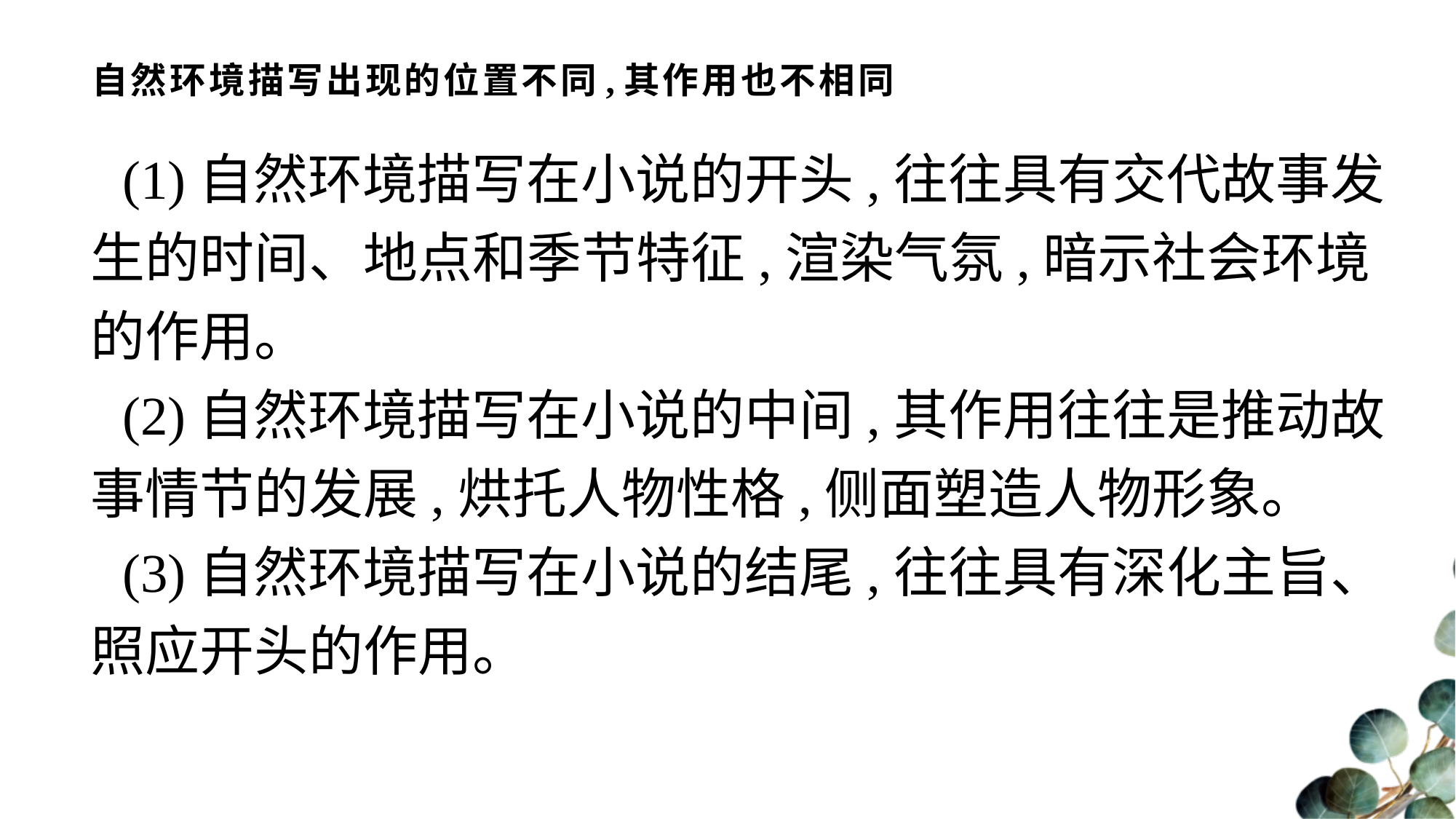

# 自然环境描写出现的位置不同,其作用也不相同
(1)自然环境描写在小说的开头,往往具有交代故事发生的时间、地点和季节特征,渲染气氛,暗示社会环境的作用。
(2)自然环境描写在小说的中间,其作用往往是推动故事情节的发展,烘托人物性格,侧面塑造人物形象。
(3)自然环境描写在小说的结尾,往往具有深化主旨、照应开头的作用。